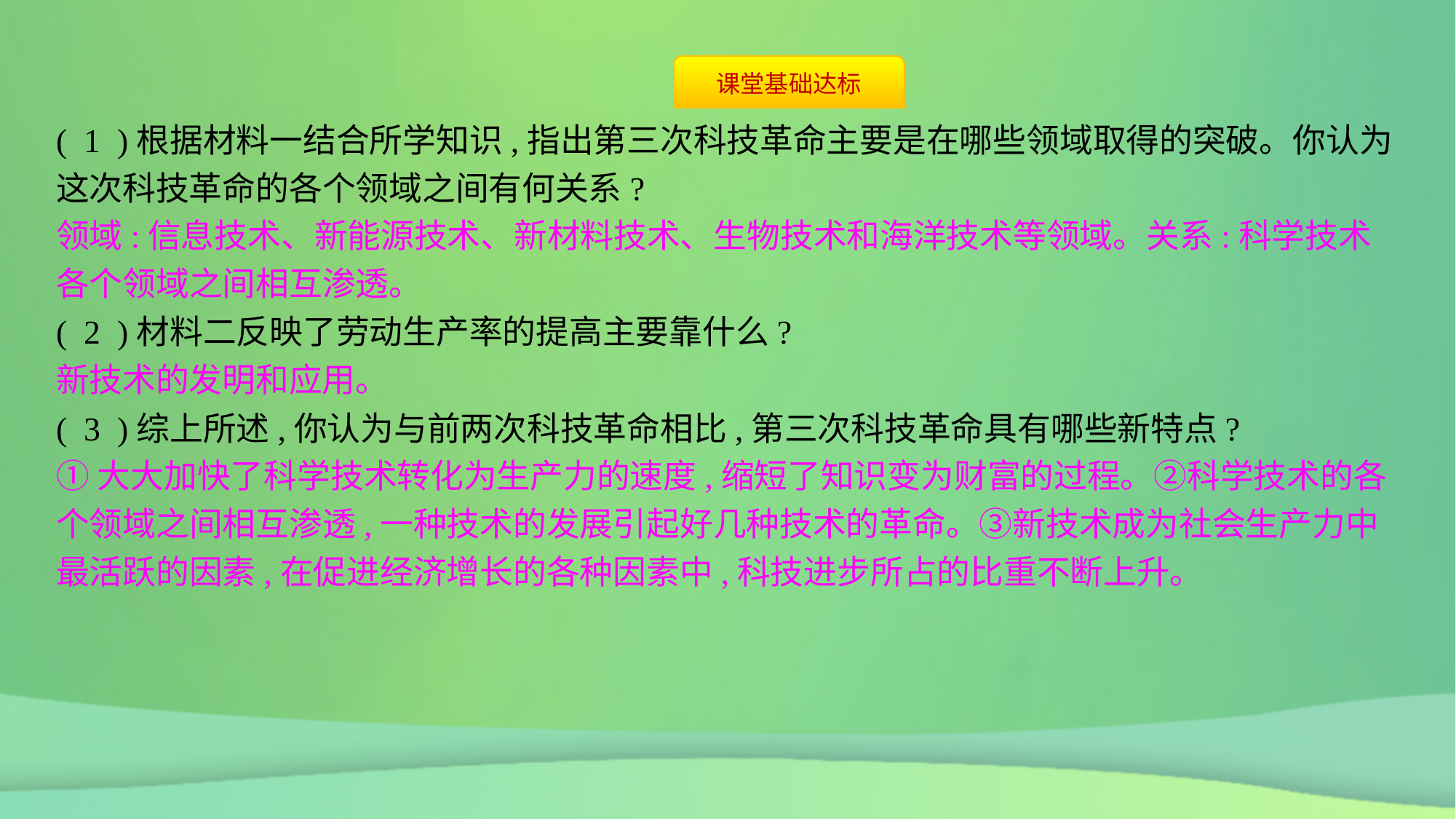

(  1  )根据材料一结合所学知识,指出第三次科技革命主要是在哪些领域取得的突破。你认为这次科技革命的各个领域之间有何关系?

(  2  )材料二反映了劳动生产率的提高主要靠什么?

(  3  )综上所述,你认为与前两次科技革命相比,第三次科技革命具有哪些新特点?
领域:信息技术、新能源技术、新材料技术、生物技术和海洋技术等领域。关系:科学技术各个领域之间相互渗透。

新技术的发明和应用。

①大大加快了科学技术转化为生产力的速度,缩短了知识变为财富的过程。②科学技术的各个领域之间相互渗透,一种技术的发展引起好几种技术的革命。③新技术成为社会生产力中最活跃的因素,在促进经济增长的各种因素中,科技进步所占的比重不断上升。